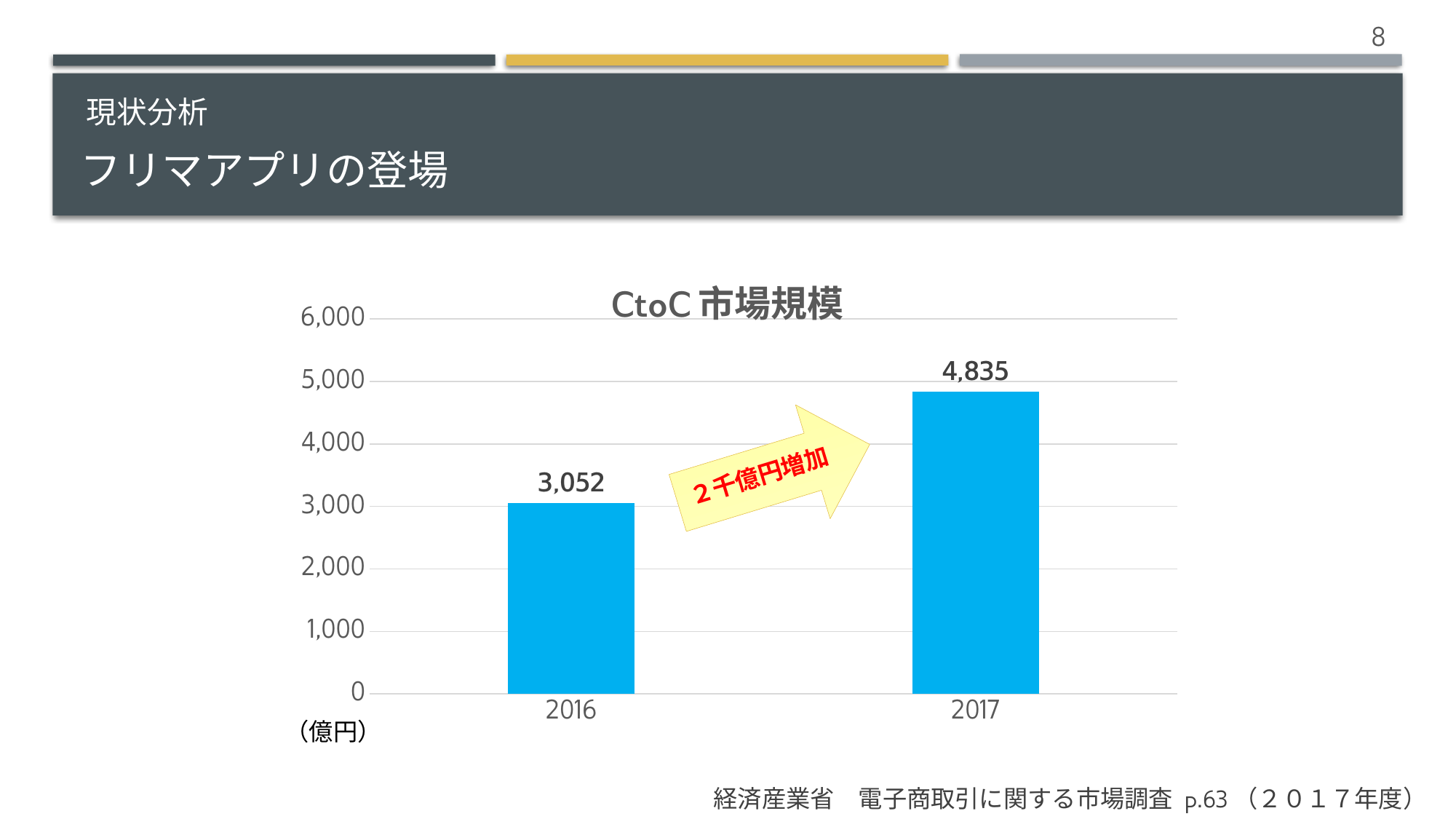

8
現状分析
# フリマアプリの登場
CtoC市場の現状

### Chart: CtoC市場規模

| Category | 系列 1 |
|---|---|
| 2016 | 3052.0 |
| 2017 | 4835.0 |
（億円）
経済産業省　電子商取引に関する市場調査 p.63（２０１７年度）